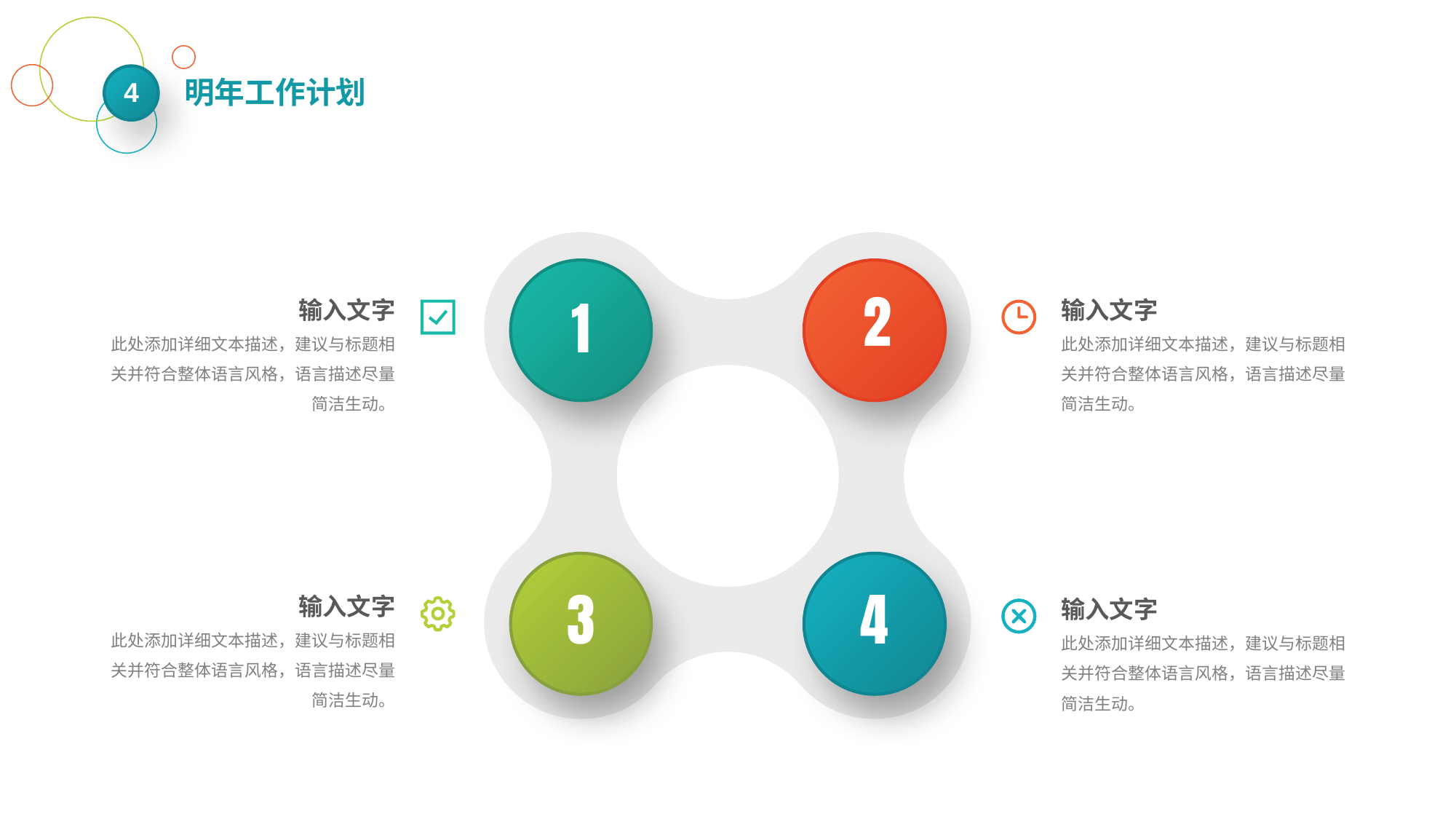

4

明年工作计划

2
1
输入文字
此处添加详细文本描述，建议与标题相关并符合整体语言风格，语言描述尽量简洁生动。
输入文字
此处添加详细文本描述，建议与标题相关并符合整体语言风格，语言描述尽量简洁生动。

3
4
输入文字
此处添加详细文本描述，建议与标题相关并符合整体语言风格，语言描述尽量简洁生动。
输入文字
此处添加详细文本描述，建议与标题相关并符合整体语言风格，语言描述尽量简洁生动。